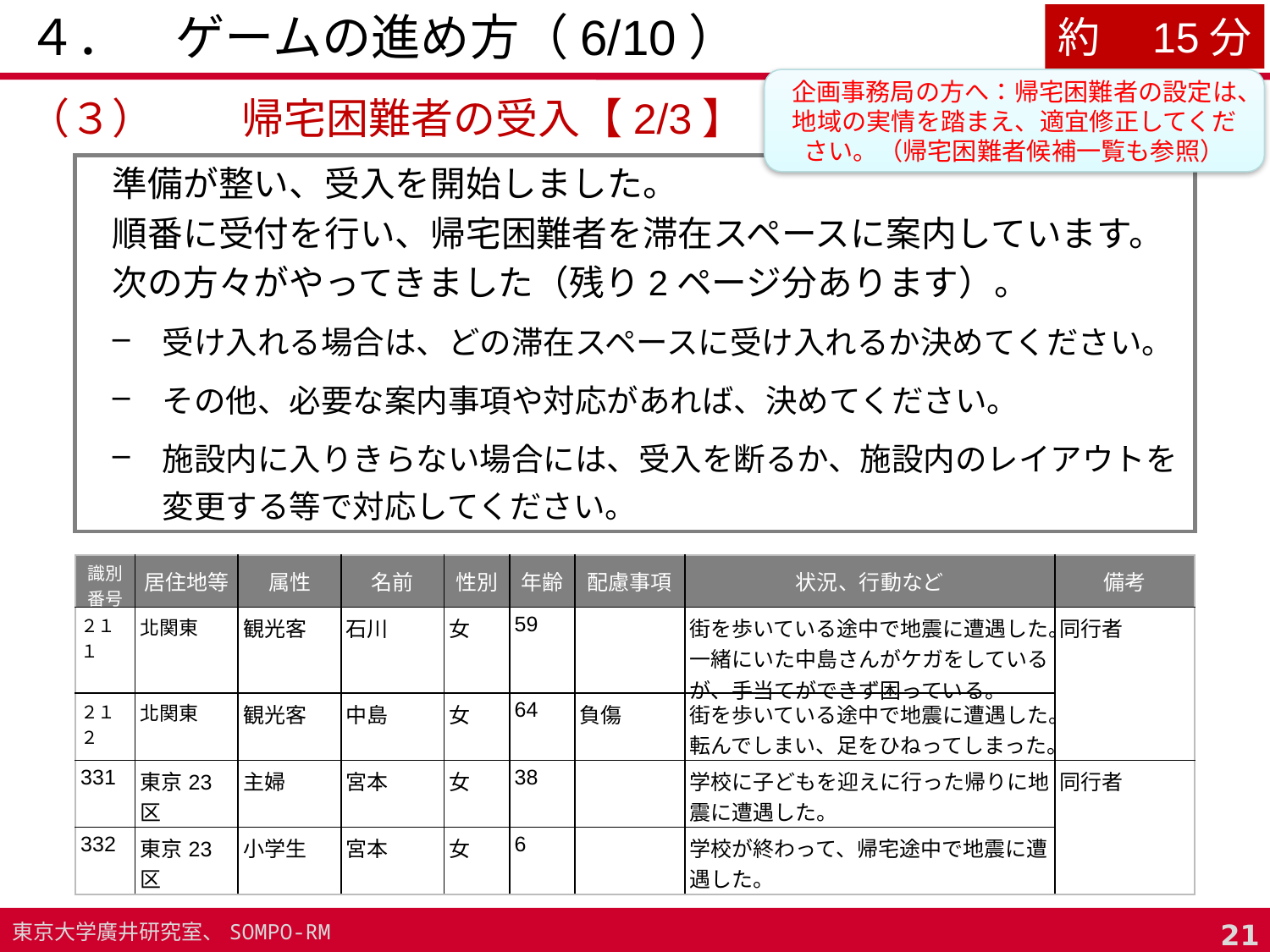

# ４．　ゲームの進め方（6/10）
約　15分
企画事務局の方へ：帰宅困難者の設定は、地域の実情を踏まえ、適宜修正してください。（帰宅困難者候補一覧も参照）
（３）	帰宅困難者の受入【2/3】
準備が整い、受入を開始しました。
順番に受付を行い、帰宅困難者を滞在スペースに案内しています。
次の方々がやってきました（残り2ページ分あります）。
受け入れる場合は、どの滞在スペースに受け入れるか決めてください。
その他、必要な案内事項や対応があれば、決めてください。
施設内に入りきらない場合には、受入を断るか、施設内のレイアウトを変更する等で対応してください。
| 識別番号 | 居住地等 | 属性 | 名前 | 性別 | 年齢 | 配慮事項 | 状況、行動など | 備考 |
| --- | --- | --- | --- | --- | --- | --- | --- | --- |
| ２１１ | 北関東 | 観光客 | 石川 | 女 | 59 |  | 街を歩いている途中で地震に遭遇した。一緒にいた中島さんがケガをしているが、手当てができず困っている。 | 同行者 |
| ２１２ | 北関東 | 観光客 | 中島 | 女 | 64 | 負傷 | 街を歩いている途中で地震に遭遇した。転んでしまい、足をひねってしまった。 |  |
| 331 | 東京23区 | 主婦 | 宮本 | 女 | 38 |  | 学校に子どもを迎えに行った帰りに地震に遭遇した。 | 同行者 |
| 332 | 東京23区 | 小学生 | 宮本 | 女 | 6 |  | 学校が終わって、帰宅途中で地震に遭遇した。 |  |
21